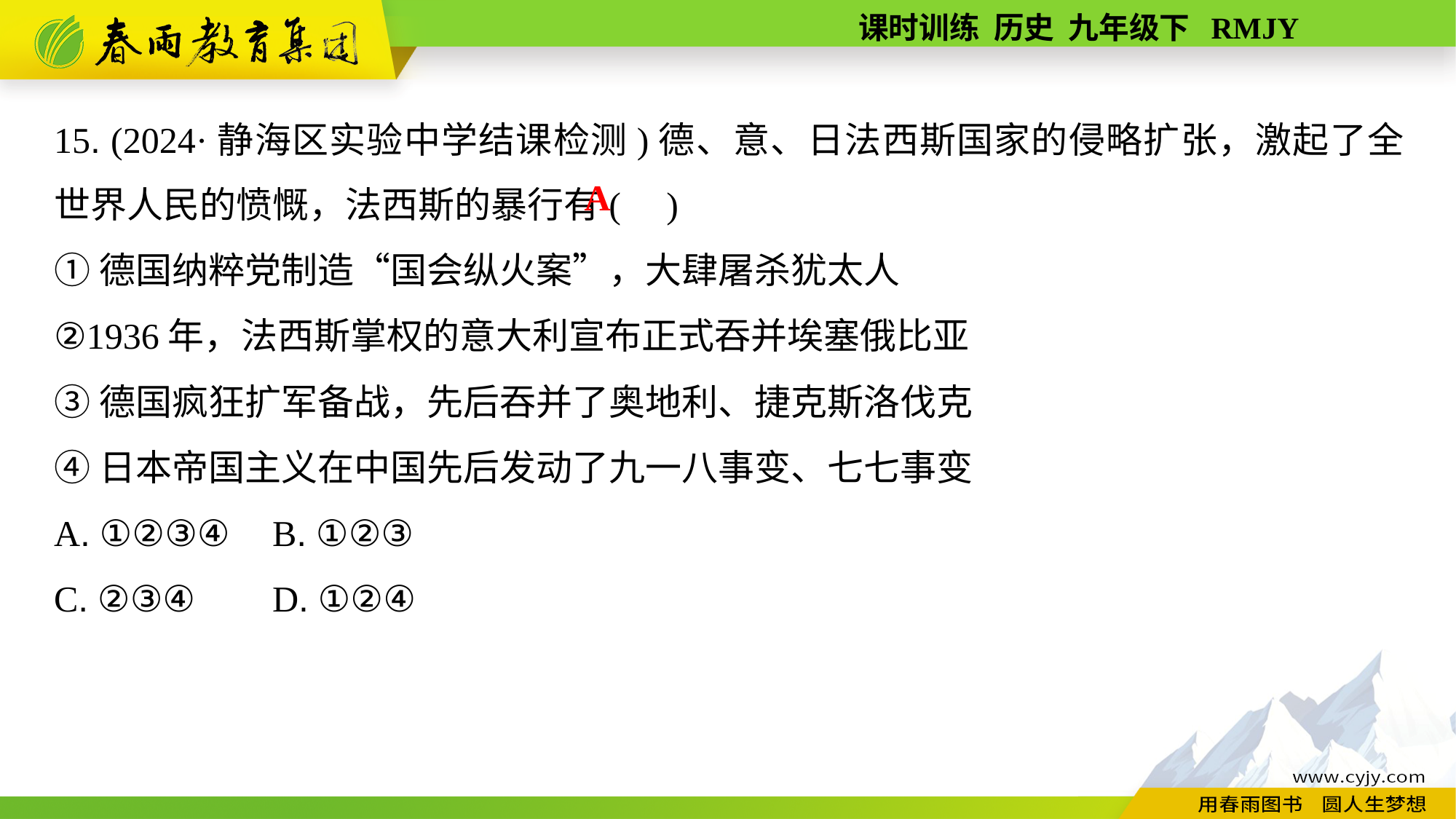

15. (2024·静海区实验中学结课检测)德、意、日法西斯国家的侵略扩张，激起了全世界人民的愤慨，法西斯的暴行有(     )
①德国纳粹党制造“国会纵火案”，大肆屠杀犹太人
②1936年，法西斯掌权的意大利宣布正式吞并埃塞俄比亚
③德国疯狂扩军备战，先后吞并了奥地利、捷克斯洛伐克
④日本帝国主义在中国先后发动了九一八事变、七七事变
A. ①②③④	B. ①②③
C. ②③④	D. ①②④
A